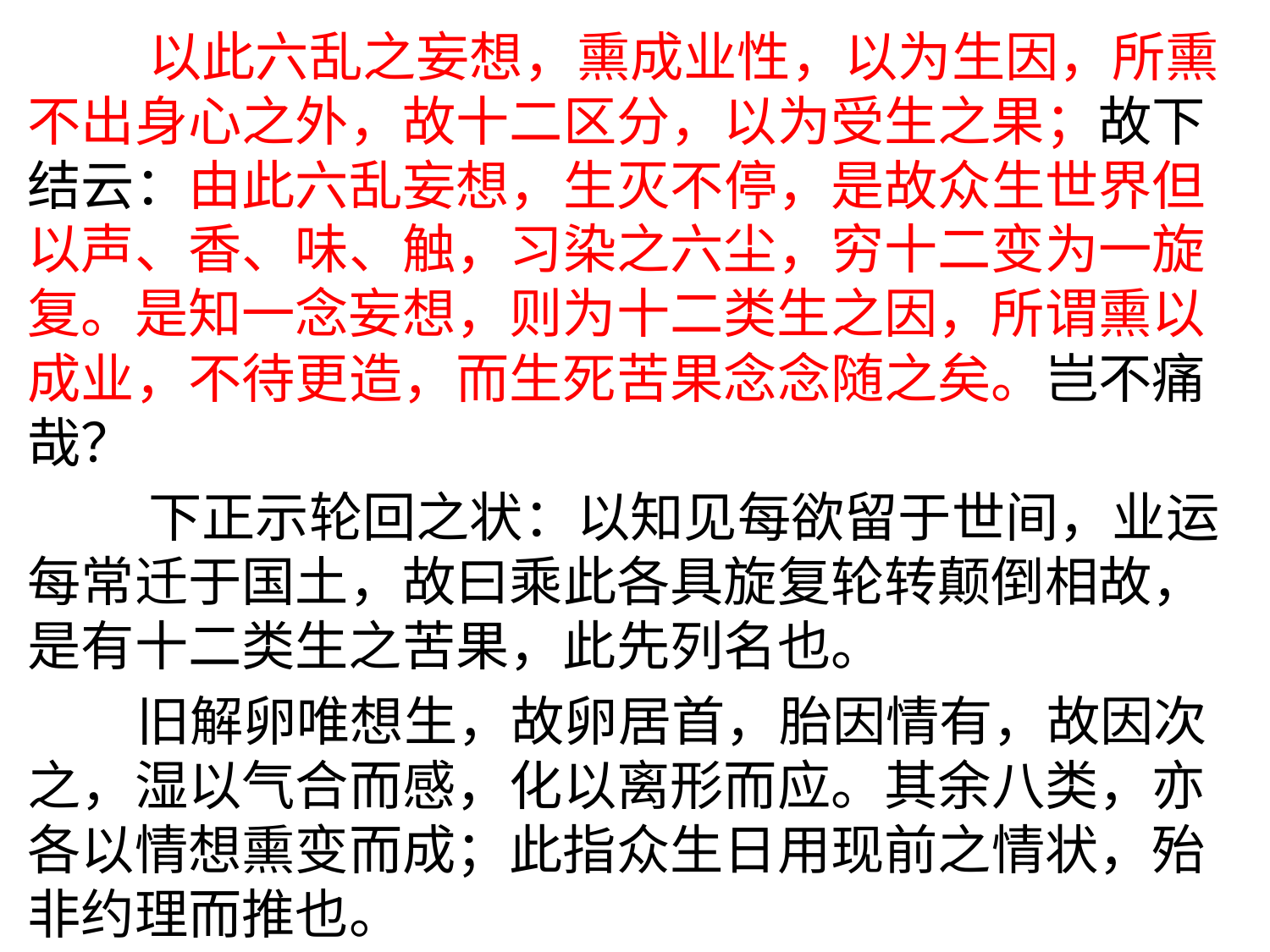

以此六乱之妄想，熏成业性，以为生因，所熏不出身心之外，故十二区分，以为受生之果；故下结云：由此六乱妄想，生灭不停，是故众生世界但以声、香、味、触，习染之六尘，穷十二变为一旋复。是知一念妄想，则为十二类生之因，所谓熏以成业，不待更造，而生死苦果念念随之矣。岂不痛哉？
         下正示轮回之状：以知见每欲留于世间，业运每常迁于国土，故曰乘此各具旋复轮转颠倒相故，是有十二类生之苦果，此先列名也。
        旧解卵唯想生，故卵居首，胎因情有，故因次之，湿以气合而感，化以离形而应。其余八类，亦各以情想熏变而成；此指众生日用现前之情状，殆非约理而推也。